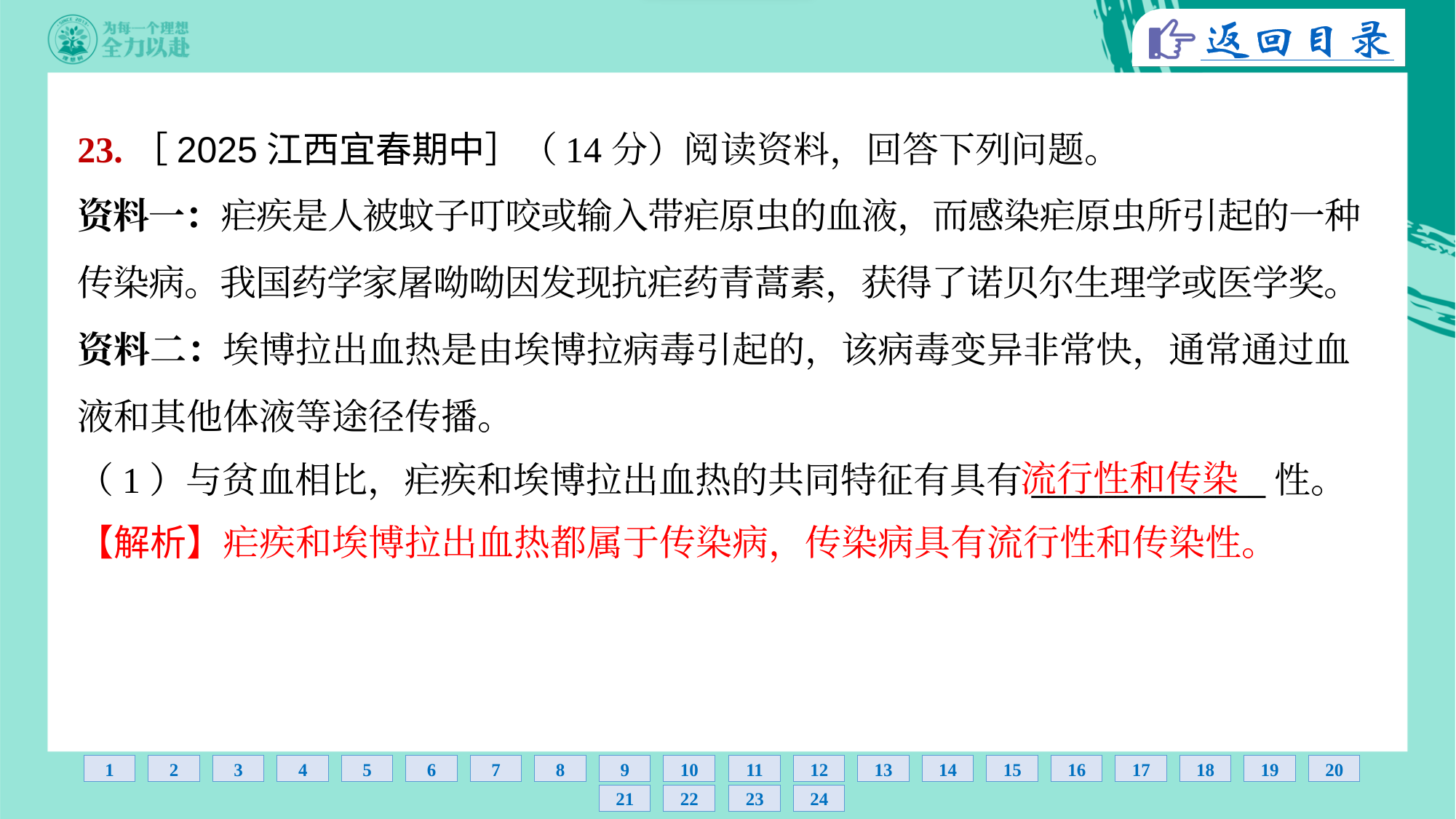

23.［2025江西宜春期中］（14分）阅读资料，回答下列问题。
资料一：疟疾是人被蚊子叮咬或输入带疟原虫的血液，而感染疟原虫所引起的一种
传染病。我国药学家屠呦呦因发现抗疟药青蒿素，获得了诺贝尔生理学或医学奖。
资料二：埃博拉出血热是由埃博拉病毒引起的，该病毒变异非常快，通常通过血
液和其他体液等途径传播。
流行性和传染
（1）与贫血相比，疟疾和埃博拉出血热的共同特征有具有______________性。
【解析】疟疾和埃博拉出血热都属于传染病，传染病具有流行性和传染性。